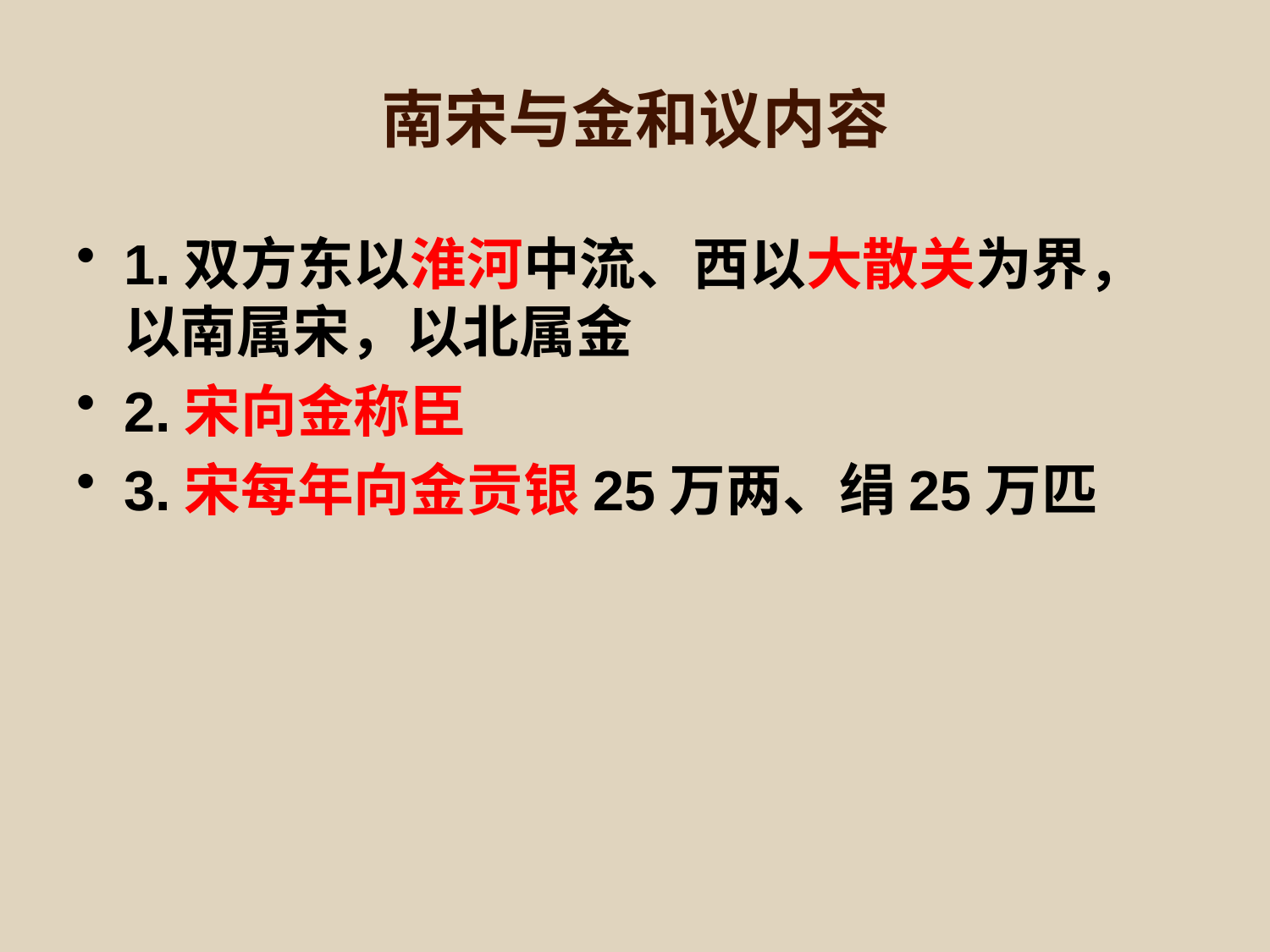

# 南宋与金和议内容
1.双方东以淮河中流、西以大散关为界，以南属宋，以北属金
2.宋向金称臣
3.宋每年向金贡银25万两、绢25万匹